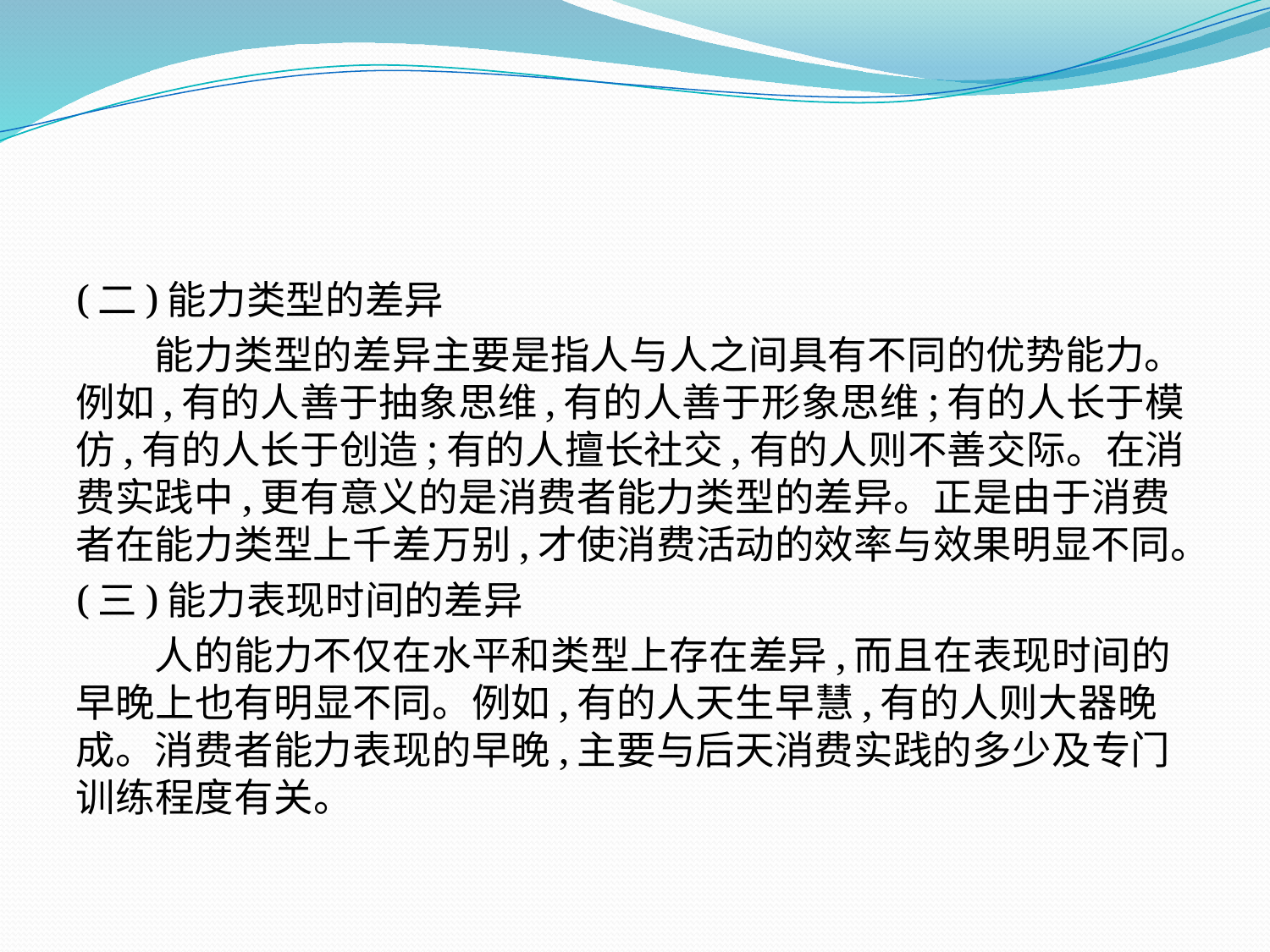

(二)能力类型的差异
　　能力类型的差异主要是指人与人之间具有不同的优势能力。例如,有的人善于抽象思维,有的人善于形象思维;有的人长于模仿,有的人长于创造;有的人擅长社交,有的人则不善交际。在消费实践中,更有意义的是消费者能力类型的差异。正是由于消费者在能力类型上千差万别,才使消费活动的效率与效果明显不同。
(三)能力表现时间的差异
　　人的能力不仅在水平和类型上存在差异,而且在表现时间的早晚上也有明显不同。例如,有的人天生早慧,有的人则大器晚成。消费者能力表现的早晚,主要与后天消费实践的多少及专门训练程度有关。